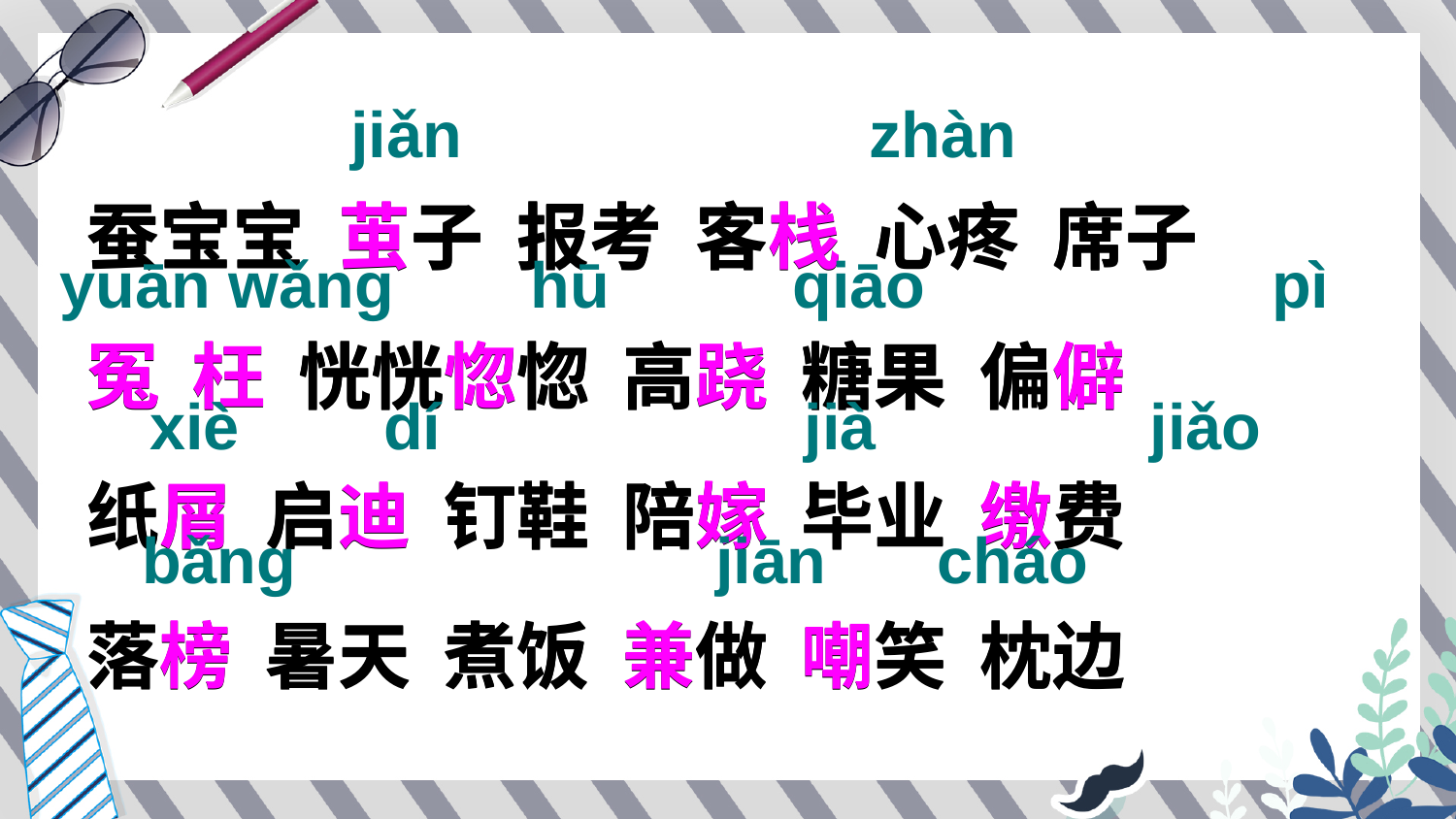

jiǎn
zhàn
蚕宝宝  茧子  报考  客栈  心疼  席子
冤  枉  恍恍惚惚  高跷  糖果  偏僻
纸屑  启迪  钉鞋  陪嫁  毕业  缴费
落榜  暑天  煮饭  兼做  嘲笑  枕边
蚕宝宝  茧子  报考  客栈  心疼  席子
冤  枉  恍恍惚惚  高跷  糖果  偏僻
纸屑  启迪  钉鞋  陪嫁  毕业  缴费
落榜  暑天  煮饭  兼做  嘲笑  枕边
yuān wǎnɡ
hū
qiāo
pì
xiè
dí
jià
jiǎo
bǎnɡ
jiān
cháo